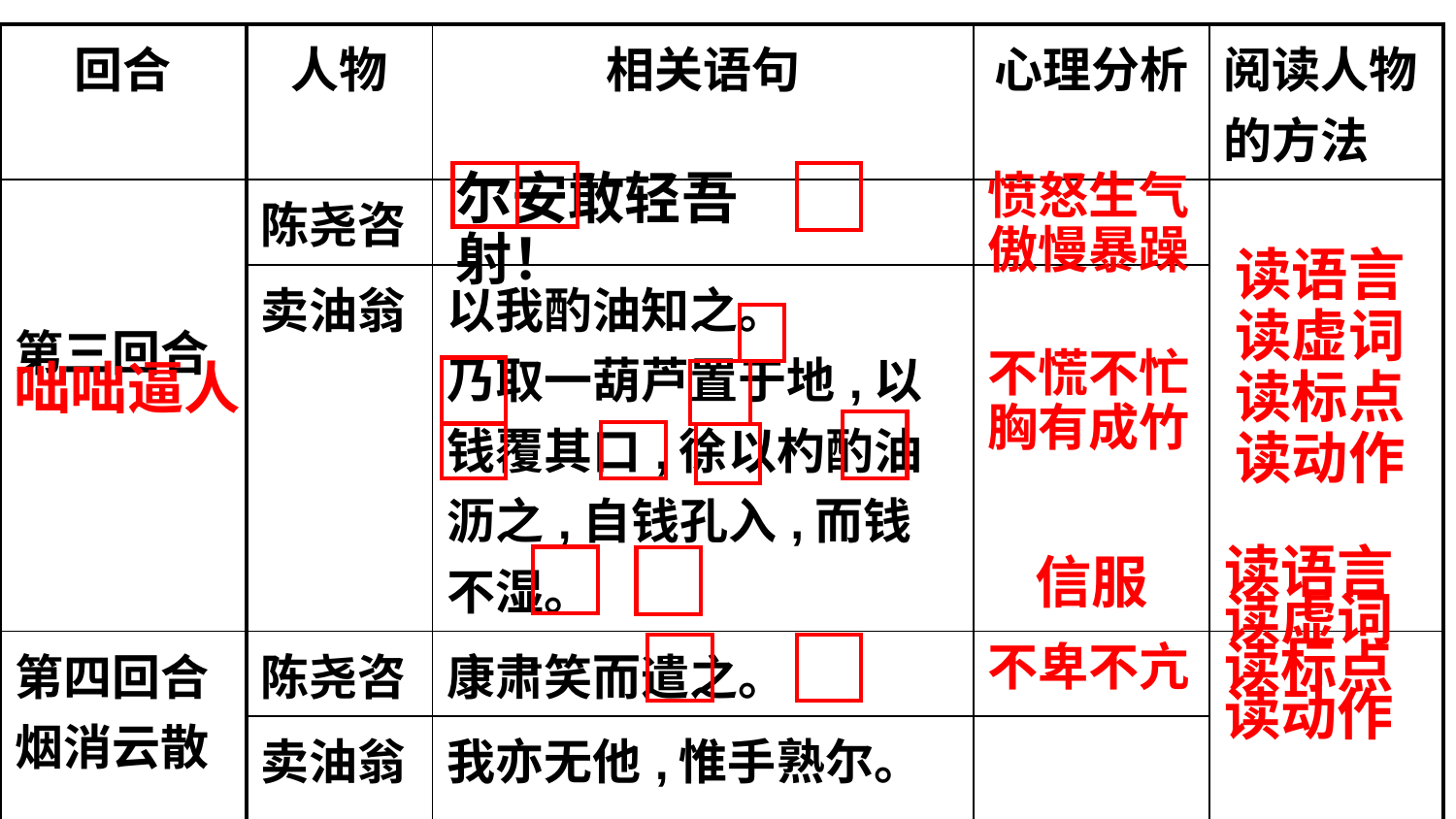

| 回合 | 人物 | 相关语句 | 心理分析 | 阅读人物的方法 |
| --- | --- | --- | --- | --- |
| 第三回合 | 陈尧咨 |  |  |  |
|  | 卖油翁 | 以我酌油知之。 乃取一葫芦置于地,以钱覆其口,徐以杓酌油沥之,自钱孔入,而钱不湿。 |  |  |
| 第四回合烟消云散 | 陈尧咨 | 康肃笑而遣之。 |  |  |
|  | 卖油翁 | 我亦无他,惟手熟尔。 |  |  |
尔安敢轻吾射！

愤怒生气
傲慢暴躁
读语言
读虚词
读标点
读动作

不慌不忙
胸有成竹
咄咄逼人

信服
读语言
读虚词
读标点
读动作

不卑不亢